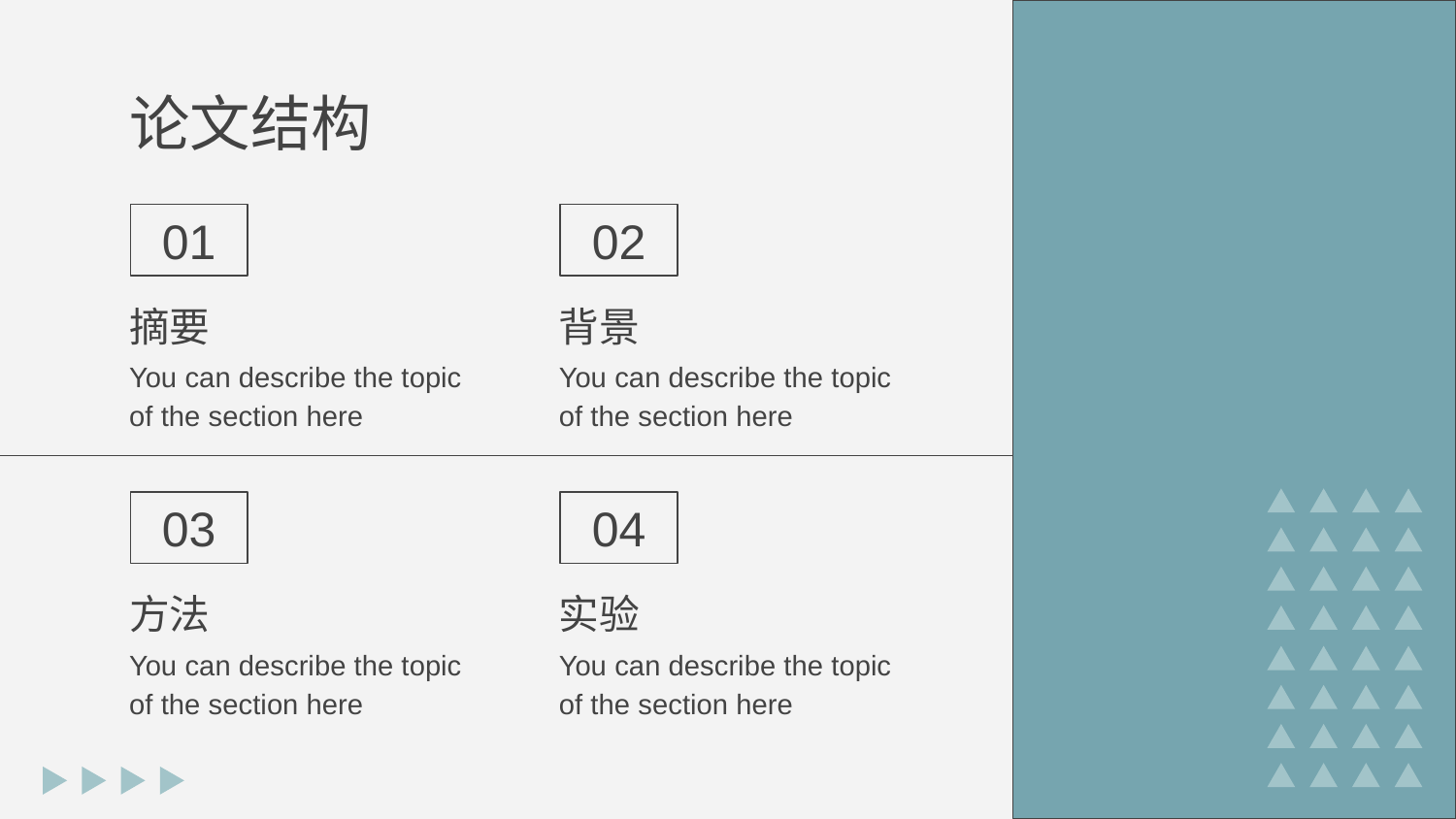

# 论文结构
01
02
摘要
背景
You can describe the topic of the section here
You can describe the topic of the section here
03
04
方法
实验
You can describe the topic of the section here
You can describe the topic of the section here